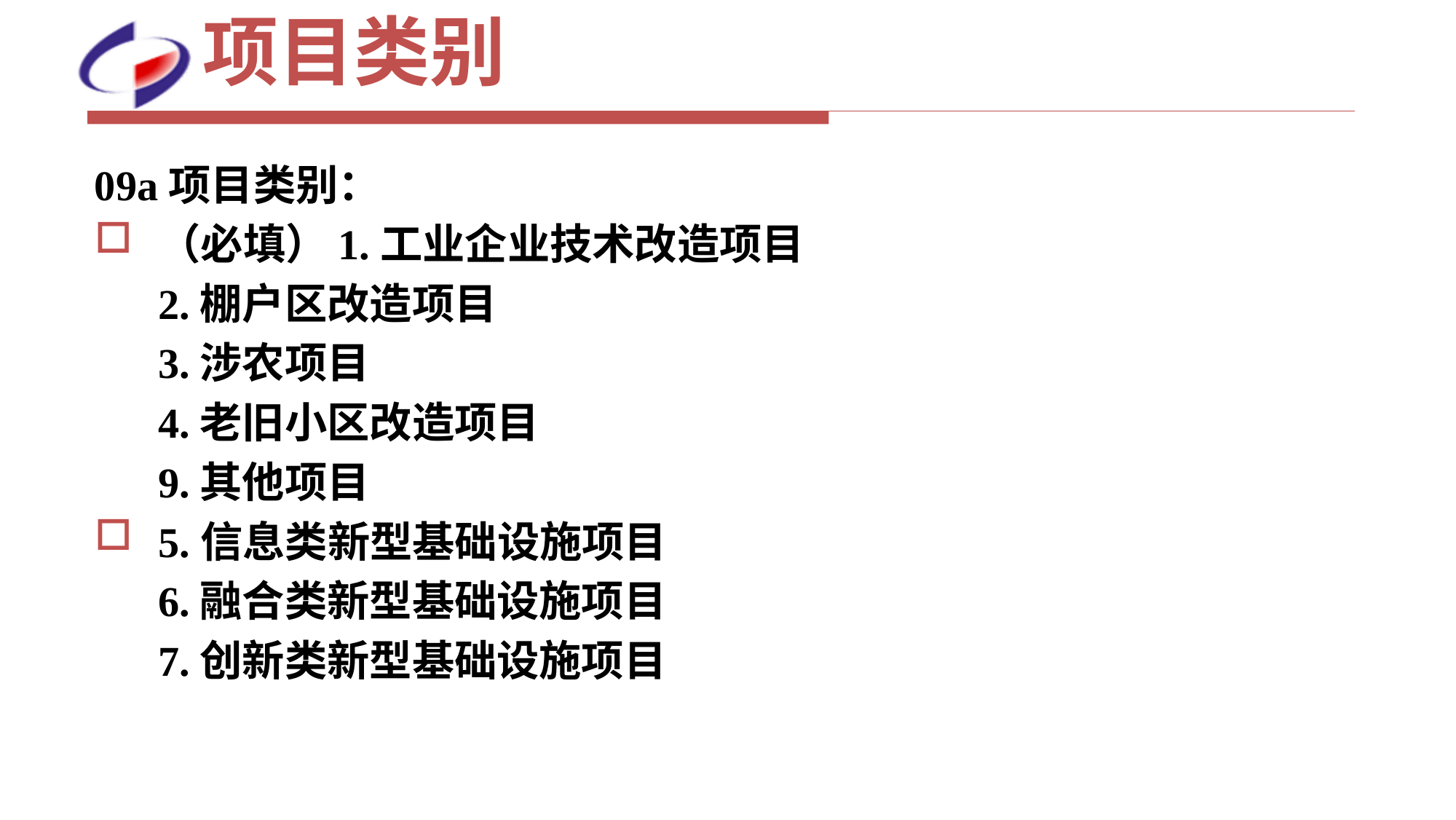

# 项目类别
09a项目类别：
（必填）1.工业企业技术改造项目
      2.棚户区改造项目
      3.涉农项目
      4.老旧小区改造项目
      9.其他项目
5.信息类新型基础设施项目
      6.融合类新型基础设施项目
      7.创新类新型基础设施项目